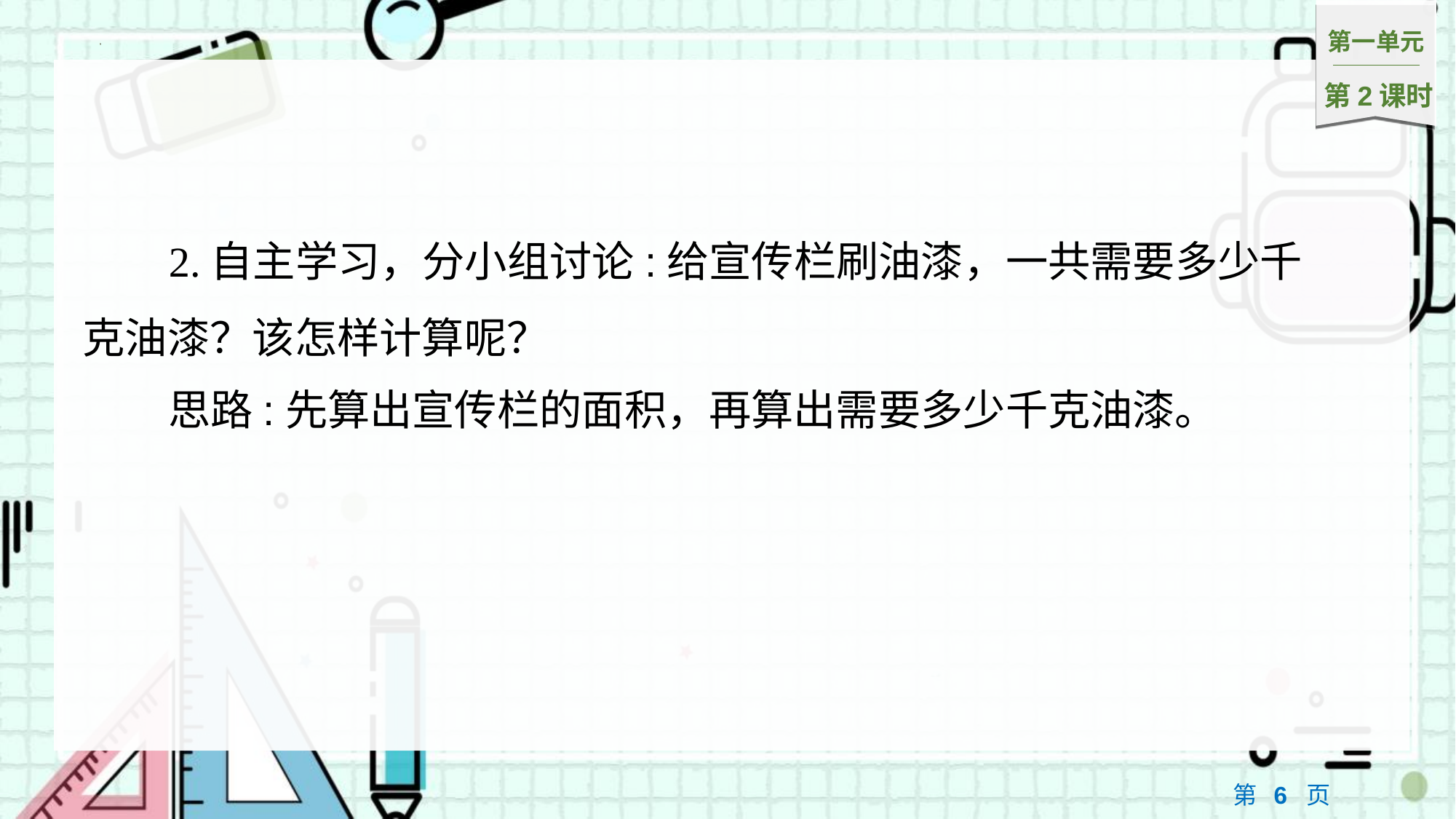

2.自主学习，分小组讨论:给宣传栏刷油漆，一共需要多少千克油漆？该怎样计算呢？
　　思路:先算出宣传栏的面积，再算出需要多少千克油漆。